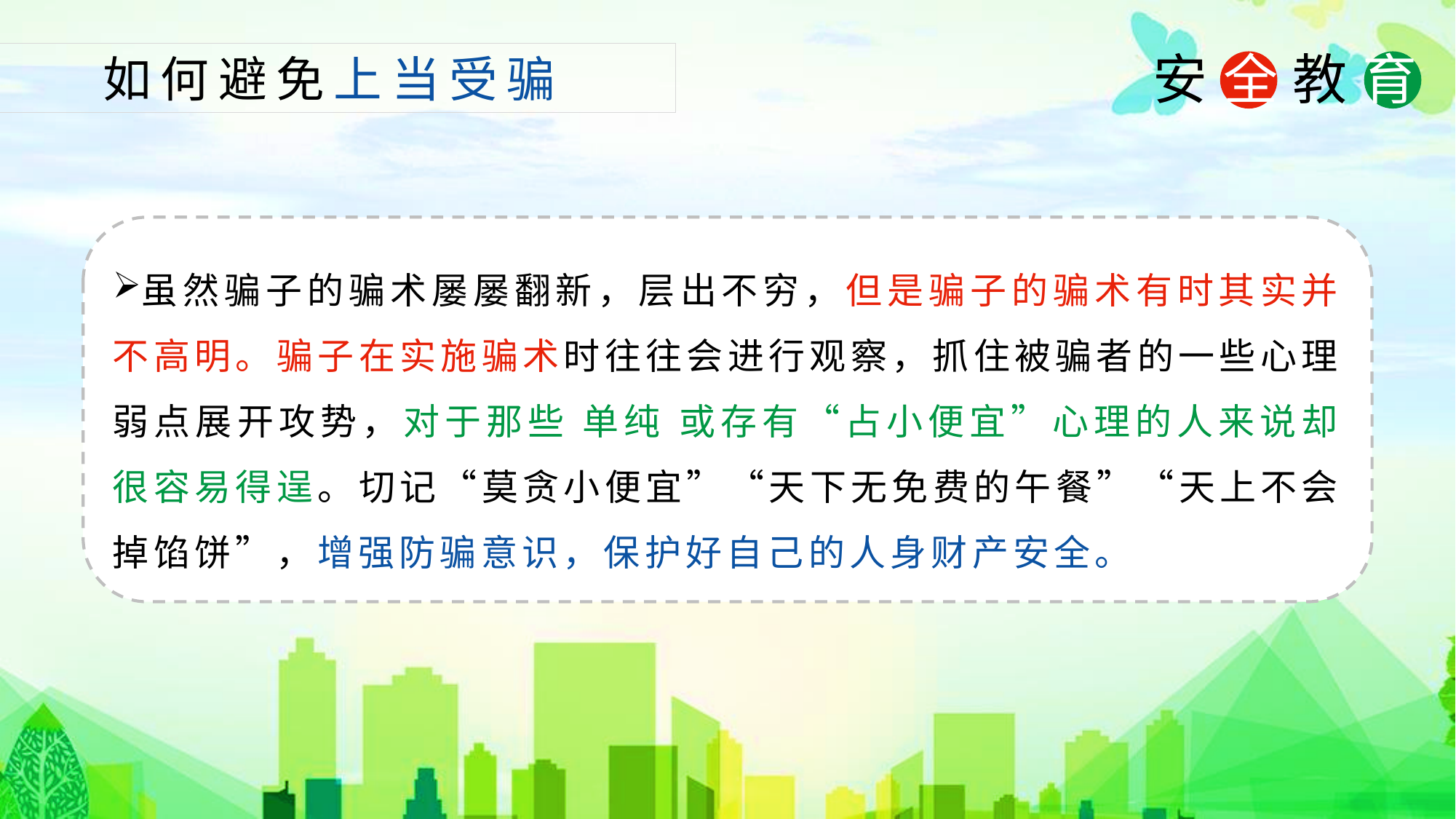

如何避免上当受骗
虽然骗子的骗术屡屡翻新，层出不穷，但是骗子的骗术有时其实并不高明。骗子在实施骗术时往往会进行观察，抓住被骗者的一些心理弱点展开攻势，对于那些 单纯 或存有“占小便宜”心理的人来说却很容易得逞。切记“莫贪小便宜”“天下无免费的午餐”“天上不会掉馅饼”，增强防骗意识，保护好自己的人身财产安全。